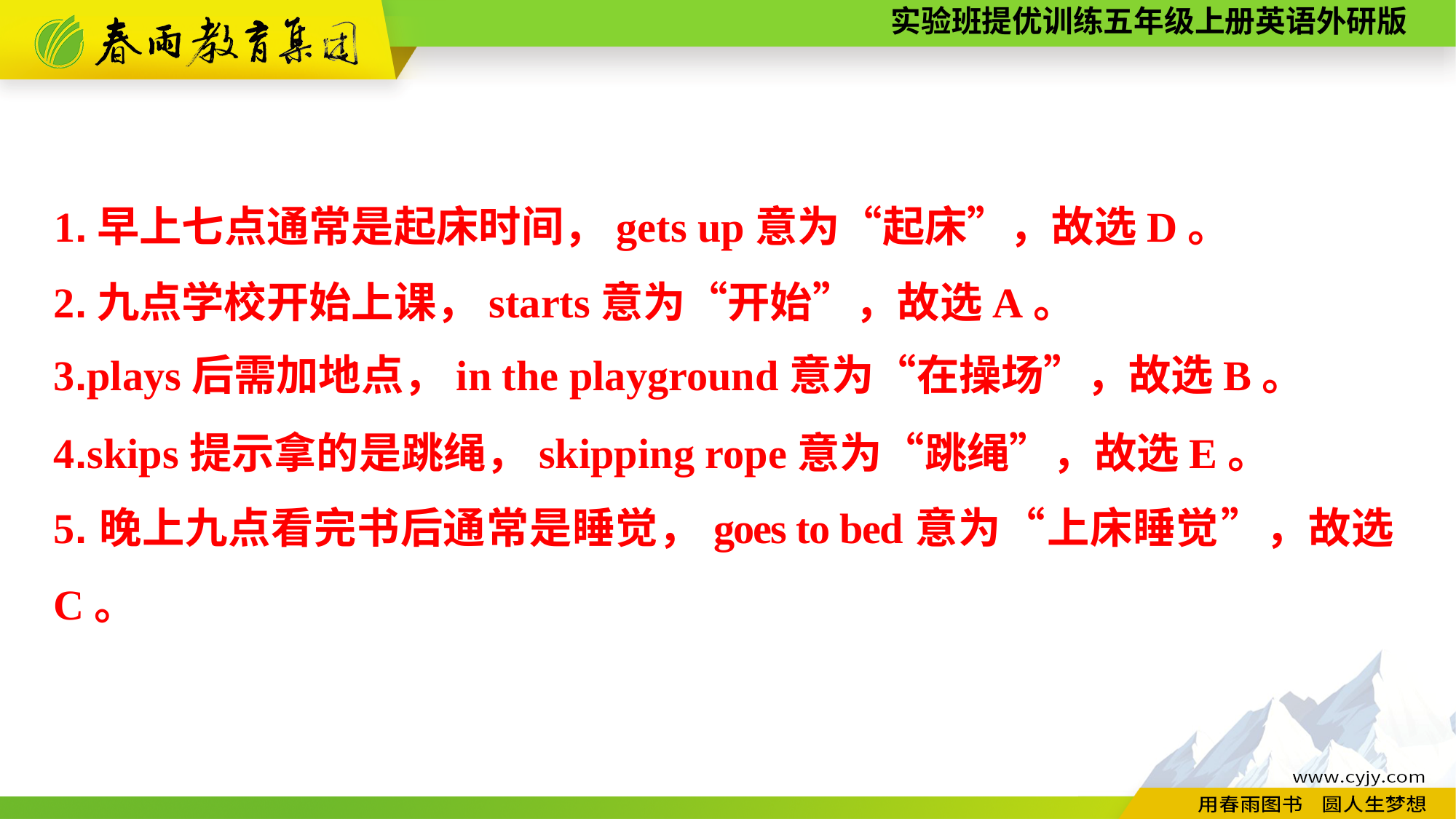

1.早上七点通常是起床时间，gets up意为“起床”，故选D。
2.九点学校开始上课，starts意为“开始”，故选A。
3.plays后需加地点，in the playground意为“在操场”，故选B。
4.skips提示拿的是跳绳，skipping rope意为“跳绳”，故选E。
5.晚上九点看完书后通常是睡觉，goes to bed意为“上床睡觉”，故选C。